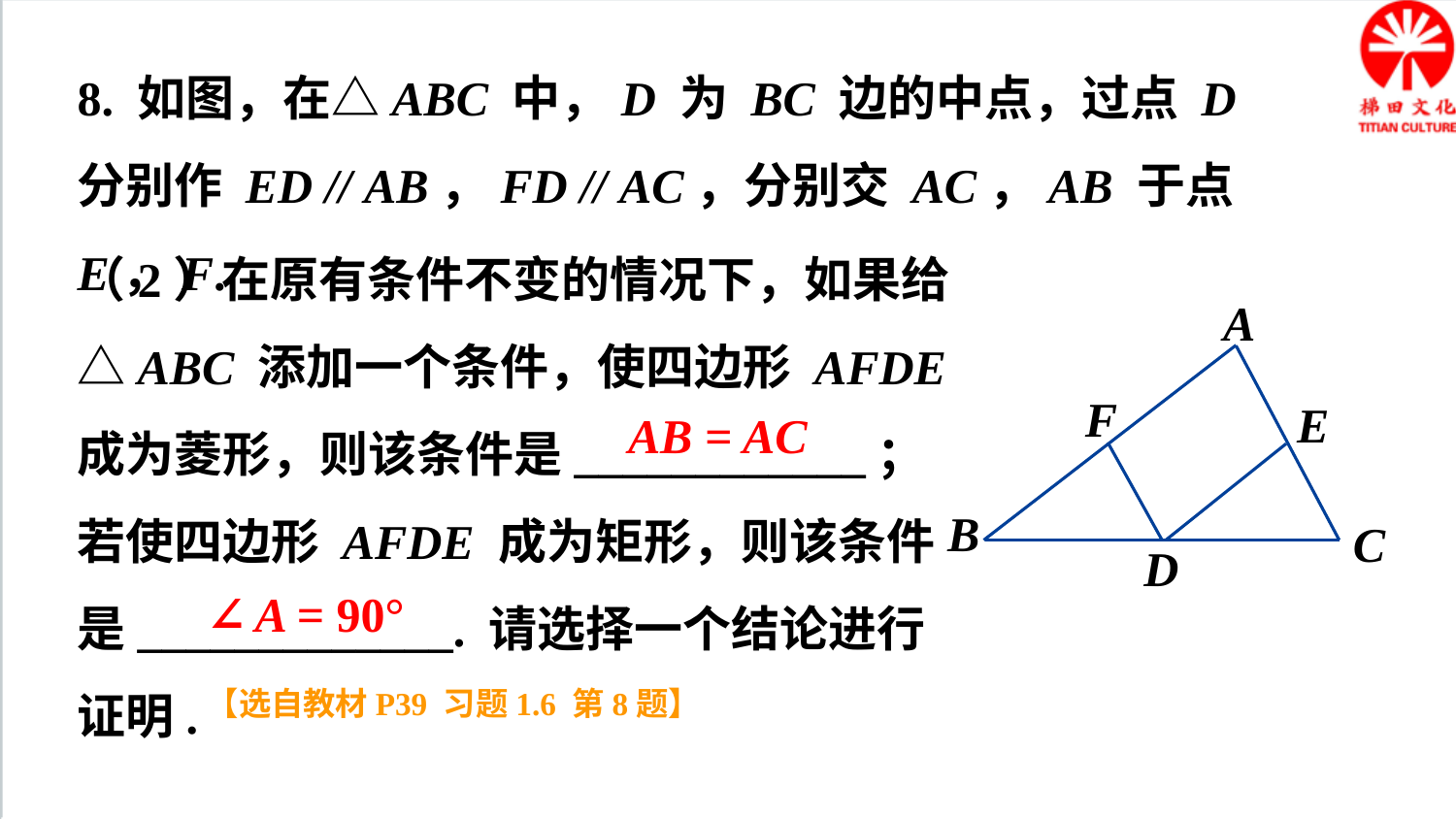

8. 如图，在△ABC 中，D 为 BC 边的中点，过点 D 分别作 ED // AB，FD // AC，分别交 AC，AB 于点 E，F.
（2）在原有条件不变的情况下，如果给△ABC 添加一个条件，使四边形 AFDE 成为菱形，则该条件是____________；若使四边形 AFDE 成为矩形，则该条件是_____________. 请选择一个结论进行证明.
A
F
E
B
C
D
AB = AC
∠A = 90°
【选自教材P39 习题1.6 第8题】